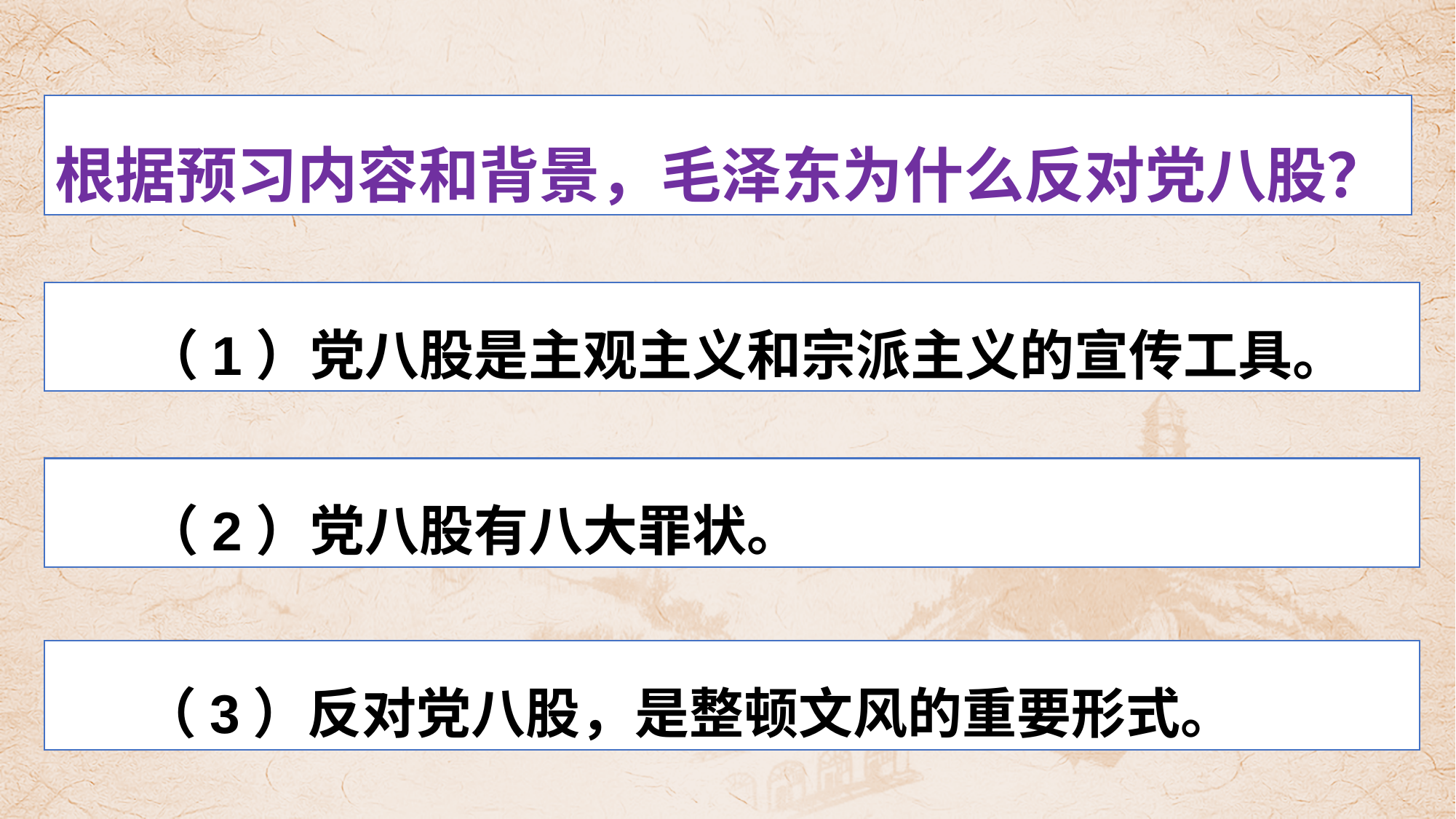

根据预习内容和背景，毛泽东为什么反对党八股？
    （1）党八股是主观主义和宗派主义的宣传工具。
    （2）党八股有八大罪状。
    （3）反对党八股，是整顿文风的重要形式。